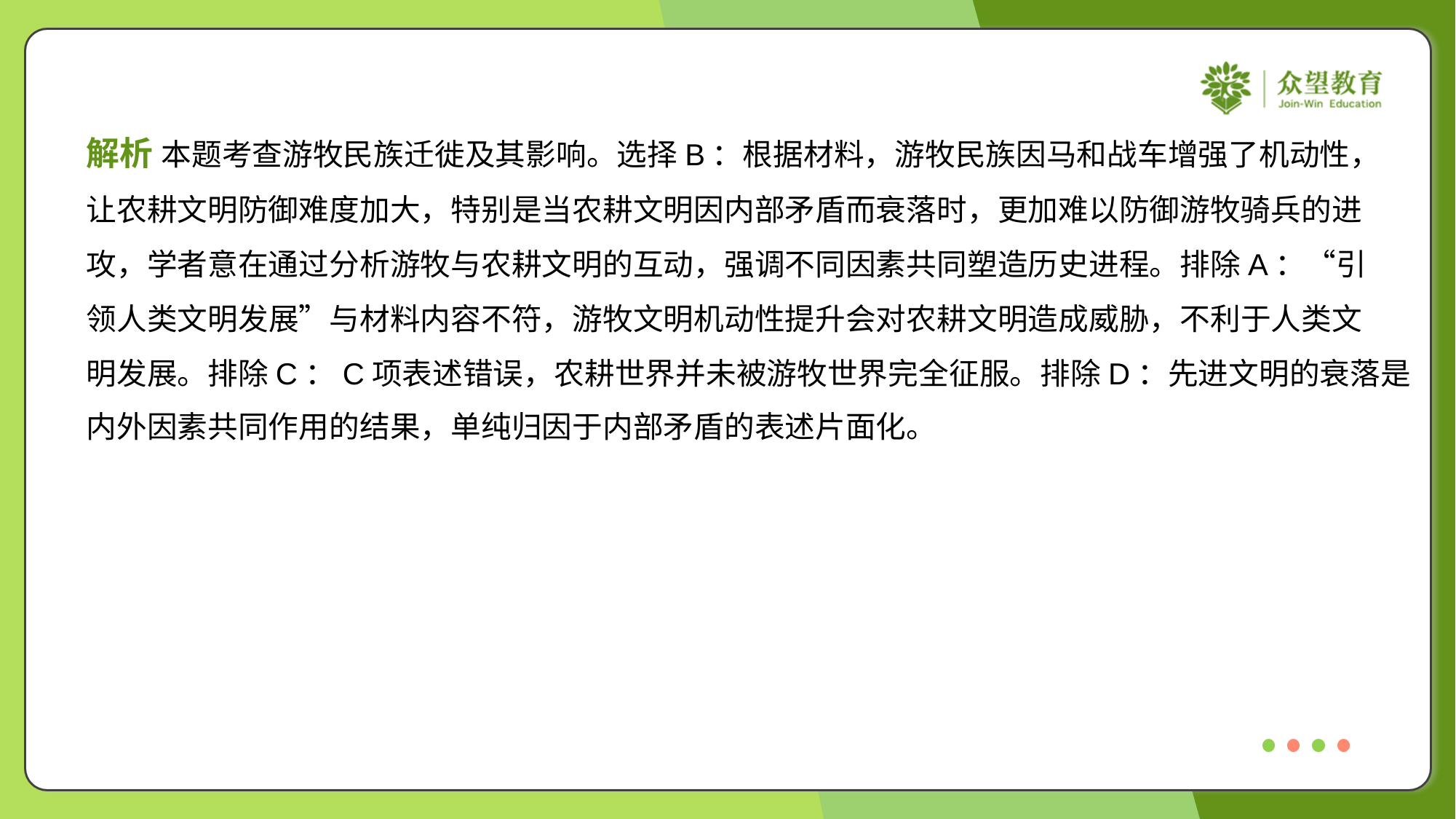

解析 本题考查游牧民族迁徙及其影响。选择B：根据材料，游牧民族因马和战车增强了机动性，
让农耕文明防御难度加大，特别是当农耕文明因内部矛盾而衰落时，更加难以防御游牧骑兵的进
攻，学者意在通过分析游牧与农耕文明的互动，强调不同因素共同塑造历史进程。排除A：“引
领人类文明发展”与材料内容不符，游牧文明机动性提升会对农耕文明造成威胁，不利于人类文
明发展。排除C：C项表述错误，农耕世界并未被游牧世界完全征服。排除D：先进文明的衰落是
内外因素共同作用的结果，单纯归因于内部矛盾的表述片面化。